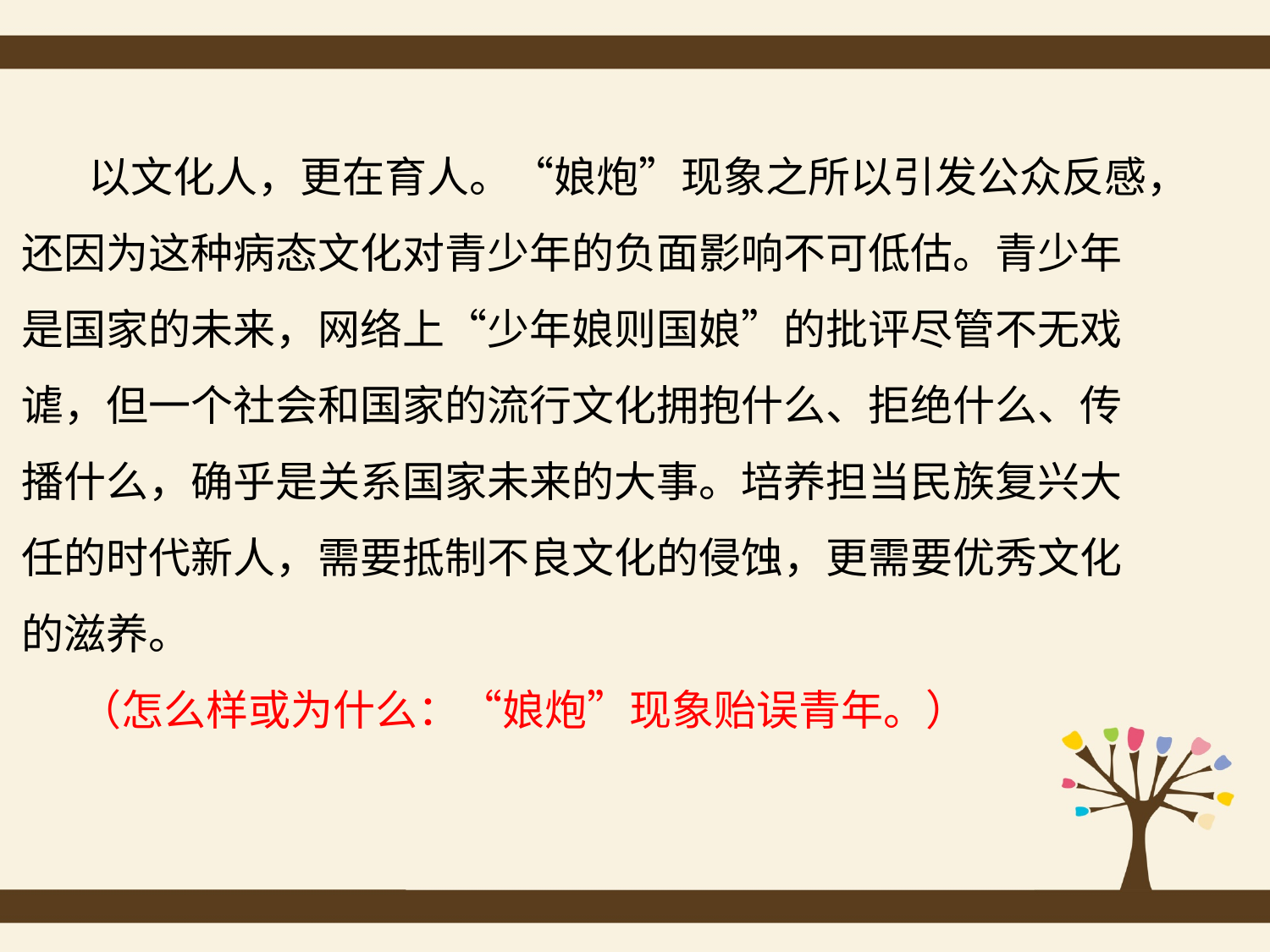

以文化人，更在育人。“娘炮”现象之所以引发公众反感，还因为这种病态文化对青少年的负面影响不可低估。青少年是国家的未来，网络上“少年娘则国娘”的批评尽管不无戏谑，但一个社会和国家的流行文化拥抱什么、拒绝什么、传播什么，确乎是关系国家未来的大事。培养担当民族复兴大任的时代新人，需要抵制不良文化的侵蚀，更需要优秀文化的滋养。
     （怎么样或为什么：“娘炮”现象贻误青年。）